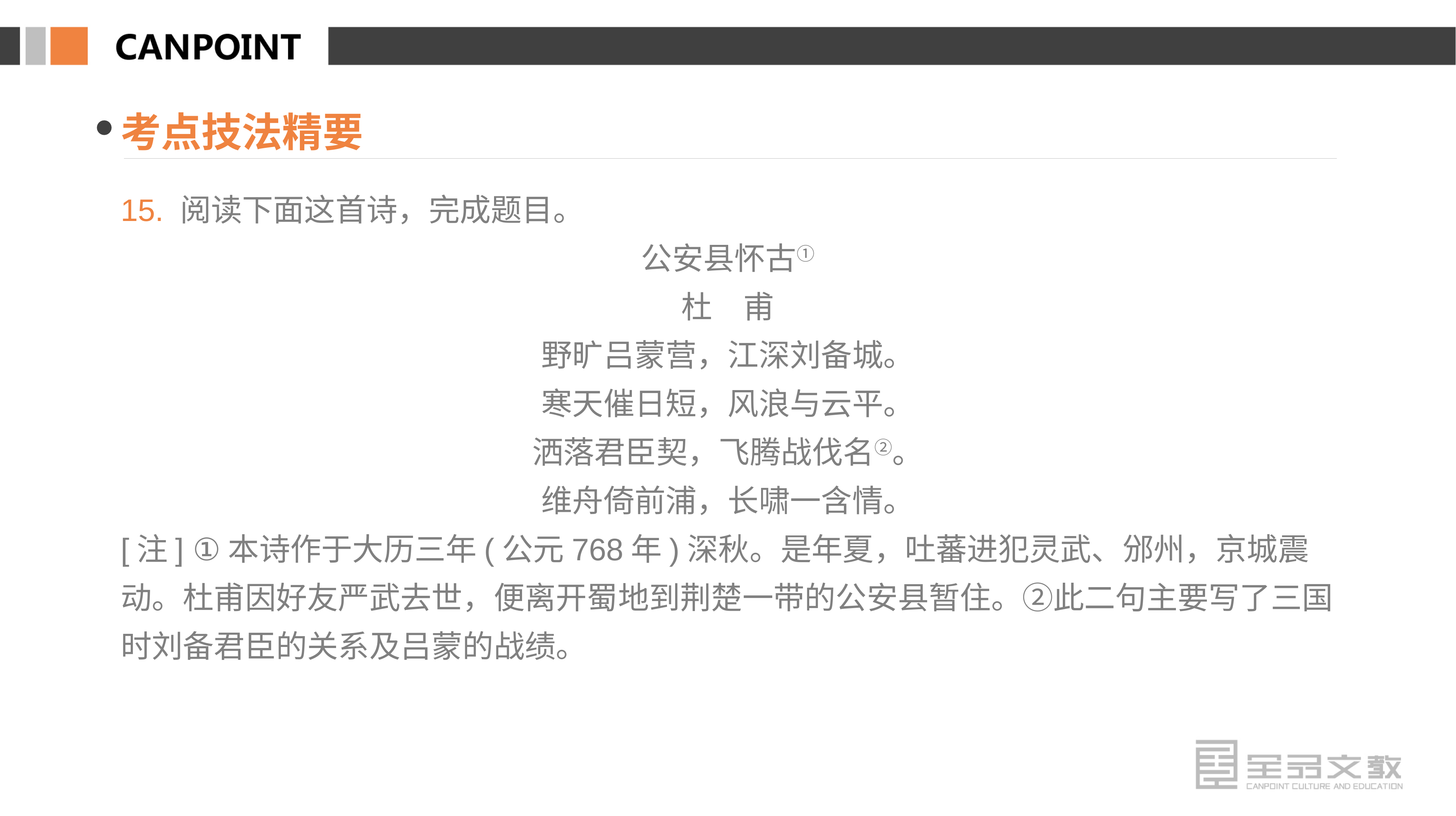

考点技法精要

15. 阅读下面这首诗，完成题目。
公安县怀古①
杜　甫
野旷吕蒙营，江深刘备城。
寒天催日短，风浪与云平。
洒落君臣契，飞腾战伐名②。
维舟倚前浦，长啸一含情。
[注] ①本诗作于大历三年(公元768年)深秋。是年夏，吐蕃进犯灵武、邠州，京城震动。杜甫因好友严武去世，便离开蜀地到荆楚一带的公安县暂住。②此二句主要写了三国时刘备君臣的关系及吕蒙的战绩。